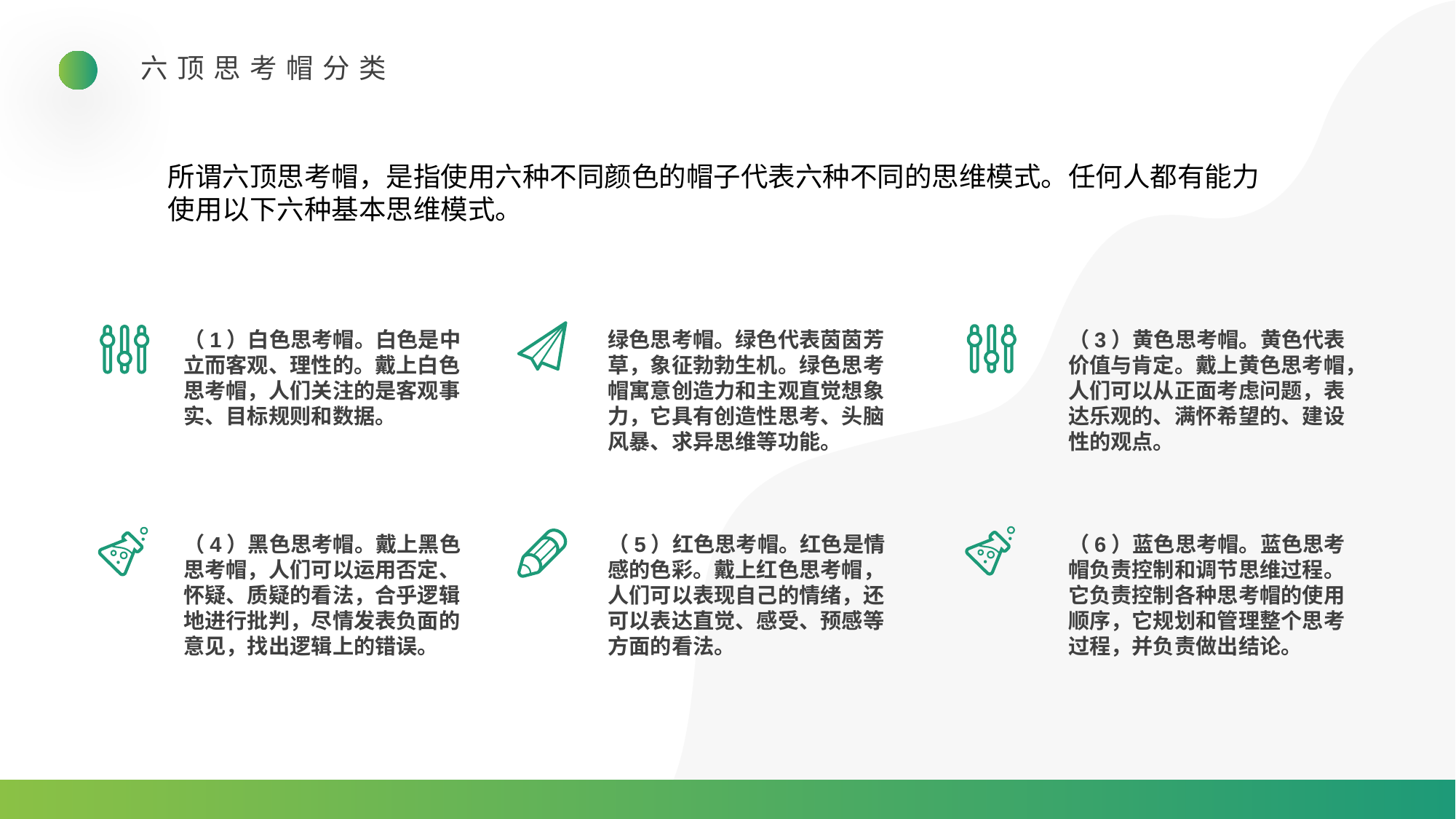

六顶思考帽分类
所谓六顶思考帽，是指使用六种不同颜色的帽子代表六种不同的思维模式。任何人都有能力使用以下六种基本思维模式。

（3）黄色思考帽。黄色代表价值与肯定。戴上黄色思考帽，人们可以从正面考虑问题，表达乐观的、满怀希望的、建设性的观点。
（1）白色思考帽。白色是中立而客观、理性的。戴上白色思考帽，人们关注的是客观事实、目标规则和数据。
绿色思考帽。绿色代表茵茵芳草，象征勃勃生机。绿色思考帽寓意创造力和主观直觉想象力，它具有创造性思考、头脑风暴、求异思维等功能。

（4）黑色思考帽。戴上黑色思考帽，人们可以运用否定、怀疑、质疑的看法，合乎逻辑地进行批判，尽情发表负面的意见，找出逻辑上的错误。
（5）红色思考帽。红色是情感的色彩。戴上红色思考帽，人们可以表现自己的情绪，还可以表达直觉、感受、预感等方面的看法。
（6）蓝色思考帽。蓝色思考帽负责控制和调节思维过程。它负责控制各种思考帽的使用顺序，它规划和管理整个思考过程，并负责做出结论。